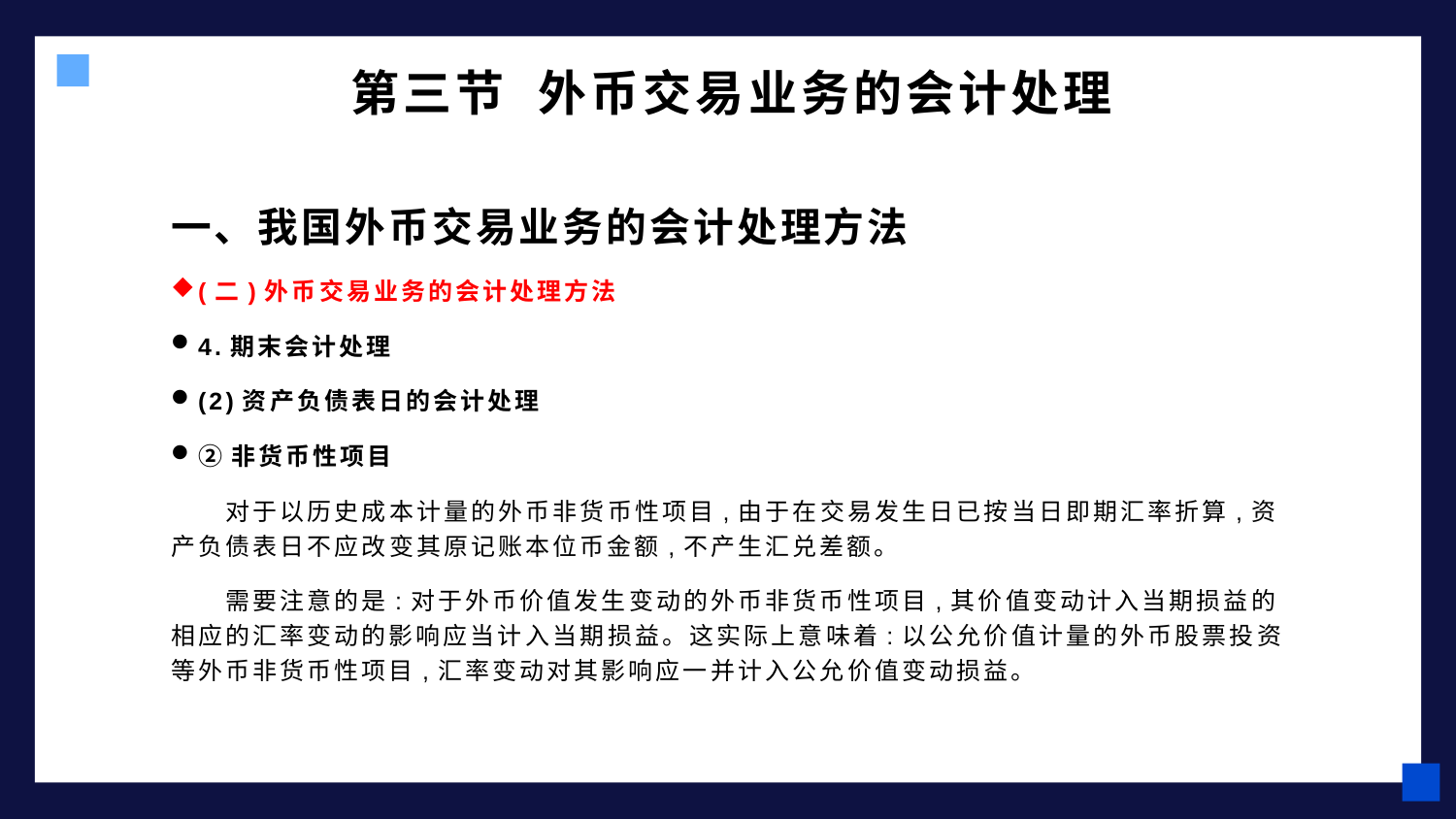

# 第三节  外币交易业务的会计处理
一、我国外币交易业务的会计处理方法
(二)外币交易业务的会计处理方法
4.期末会计处理
(2)资产负债表日的会计处理
②非货币性项目
　　对于以历史成本计量的外币非货币性项目,由于在交易发生日已按当日即期汇率折算,资产负债表日不应改变其原记账本位币金额,不产生汇兑差额。
　　需要注意的是:对于外币价值发生变动的外币非货币性项目,其价值变动计入当期损益的相应的汇率变动的影响应当计入当期损益。这实际上意味着:以公允价值计量的外币股票投资等外币非货币性项目,汇率变动对其影响应一并计入公允价值变动损益。